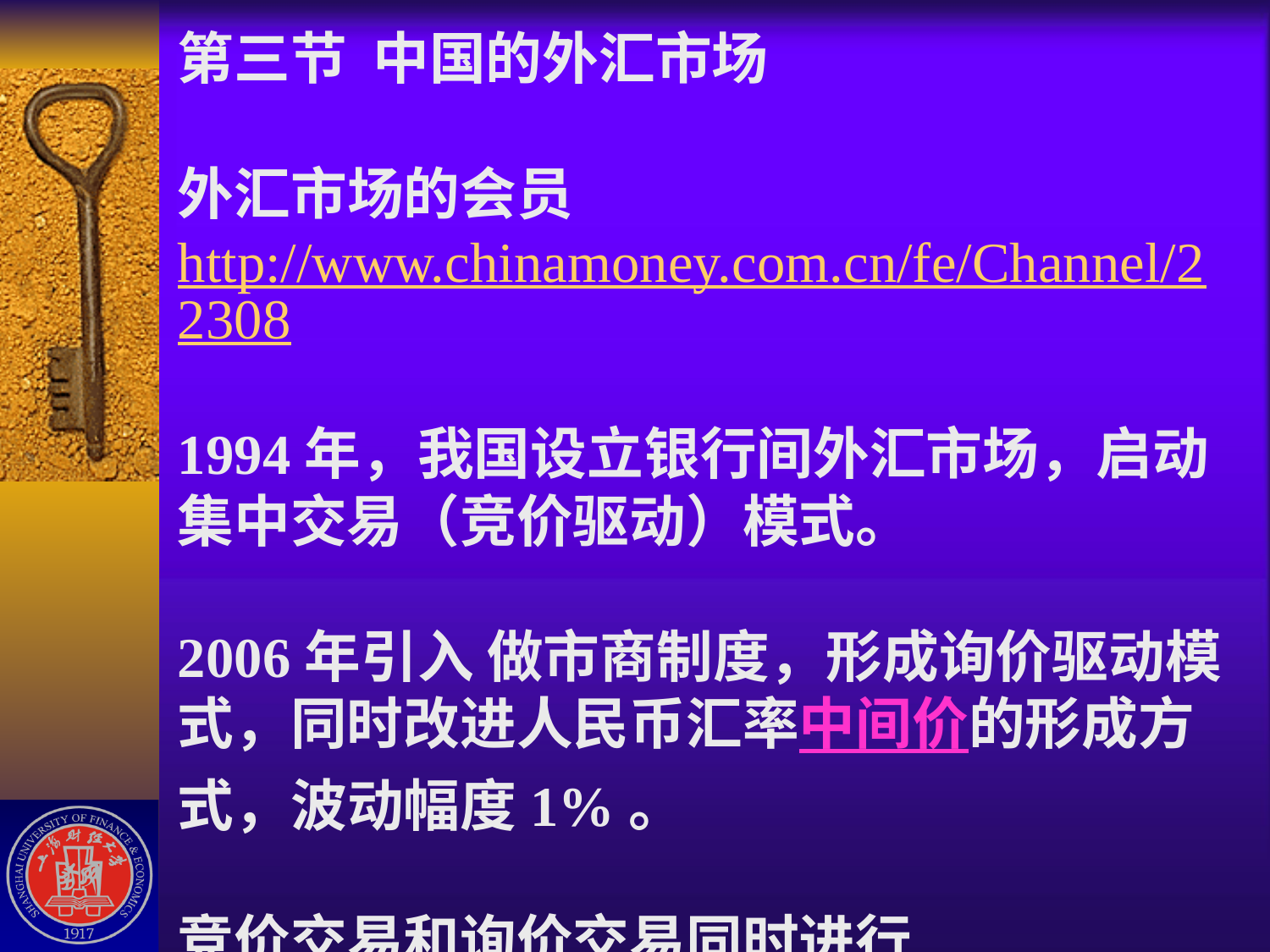

# 第三节  中国的外汇市场 外汇市场的会员 http://www.chinamoney.com.cn/fe/Channel/22308 1994年，我国设立银行间外汇市场，启动集中交易（竞价驱动）模式。 2006年引入 做市商制度，形成询价驱动模式，同时改进人民币汇率中间价的形成方式，波动幅度1%。 竞价交易和询价交易同时进行